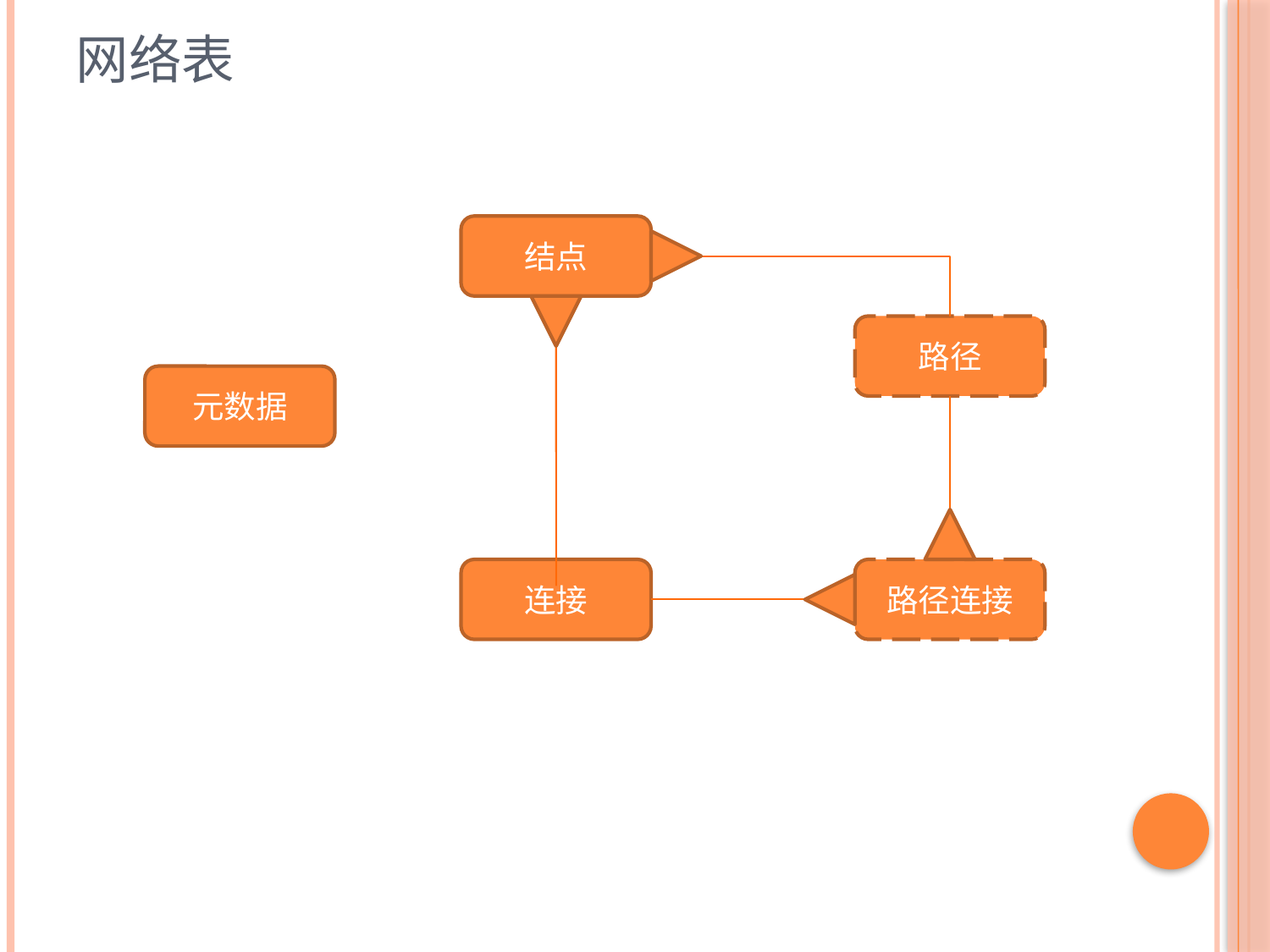

# 网络表

结点

路径
元数据

连接
路径连接